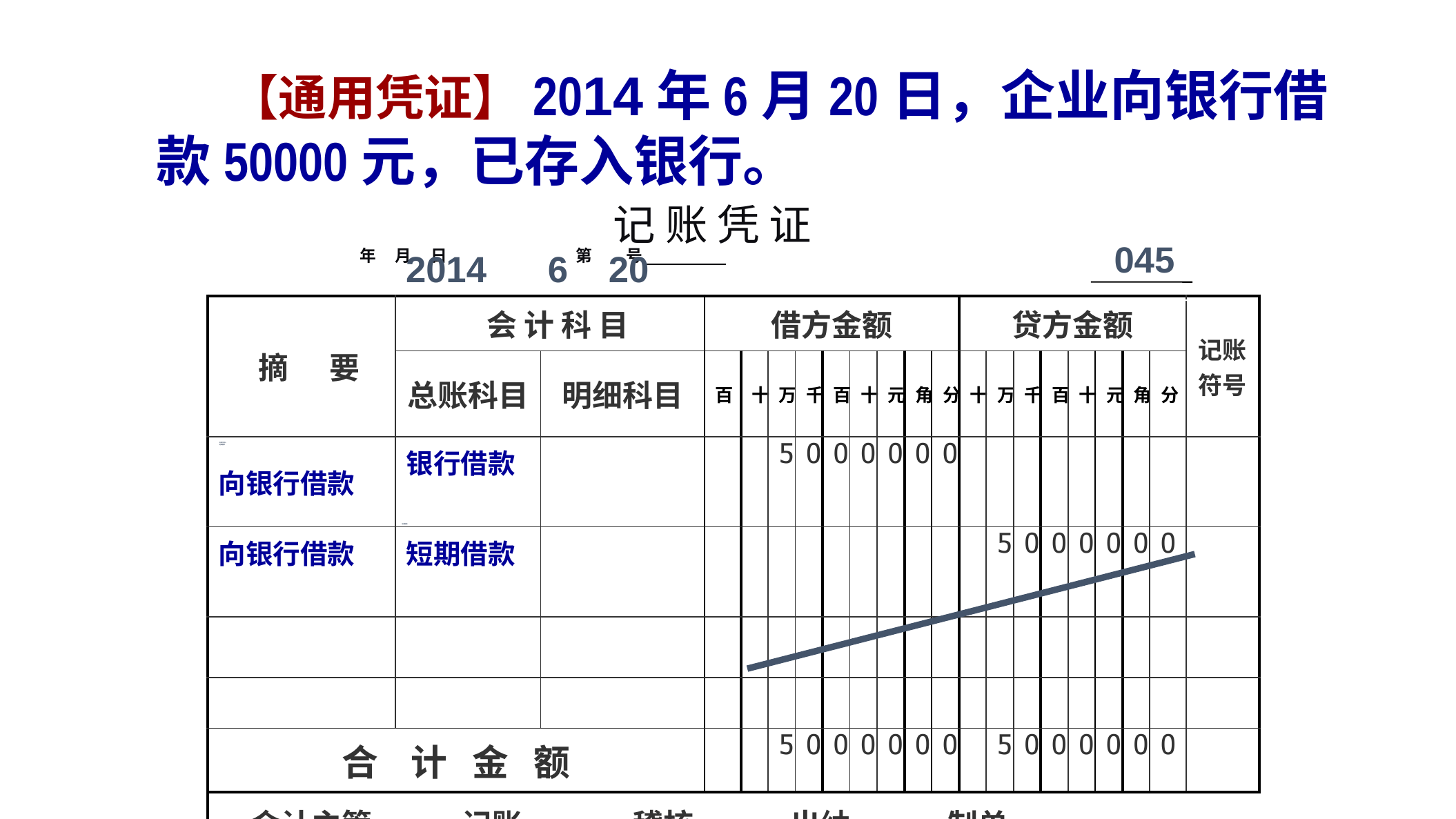

【通用凭证】2014年6月20日，企业向银行借款50000元，已存入银行。
# 记 账 凭 证
                                        年     月     日                                  第         号
   045
2014      6    20

|  | 摘 要 | 会 计 科 目 |  | 借方金额 |  |  |  |  |  |  |  |  | 贷方金额 |  |  |  |  |  |  |  | 记账符号 |
| --- | --- | --- | --- | --- | --- | --- | --- | --- | --- | --- | --- | --- | --- | --- | --- | --- | --- | --- | --- | --- | --- |
|  |  | 总账科目 | 明细科目 | 百 | 十 | 万 | 千 | 百 | 十 | 元 | 角 | 分 | 十 | 万 | 千 | 百 | 十 | 元 | 角 | 分 |  |
|  | 向银行借款 | 银行借款存款 |  |  |  | 5 | 0 | 0 | 0 | 0 | 0 | 0 |  |  |  |  |  |  |  |  |  |
|  | 向银行借款 | 短期借款借款 |  |  |  |  |  |  |  |  |  |  |  | 5 | 0 | 0 | 0 | 0 | 0 | 0 |  |
|  |  |  |  |  |  |  |  |  |  |  |  |  |  |  |  |  |  |  |  |  |  |
|  |  |  |  |  |  |  |  |  |  |  |  |  |  |  |  |  |  |  |  |  |  |
|  | 合 计 金 额 |  |  |  |  | 5 | 0 | 0 | 0 | 0 | 0 | 0 |  | 5 | 0 | 0 | 0 | 0 | 0 | 0 |  |
|  | 会计主管 记账 稽核 出纳 制单 |  |  |  |  |  |  |  |  |  |  |  |  |  |  |  |  |  |  |  |  |

向银行借入
短期借款
 短期借款